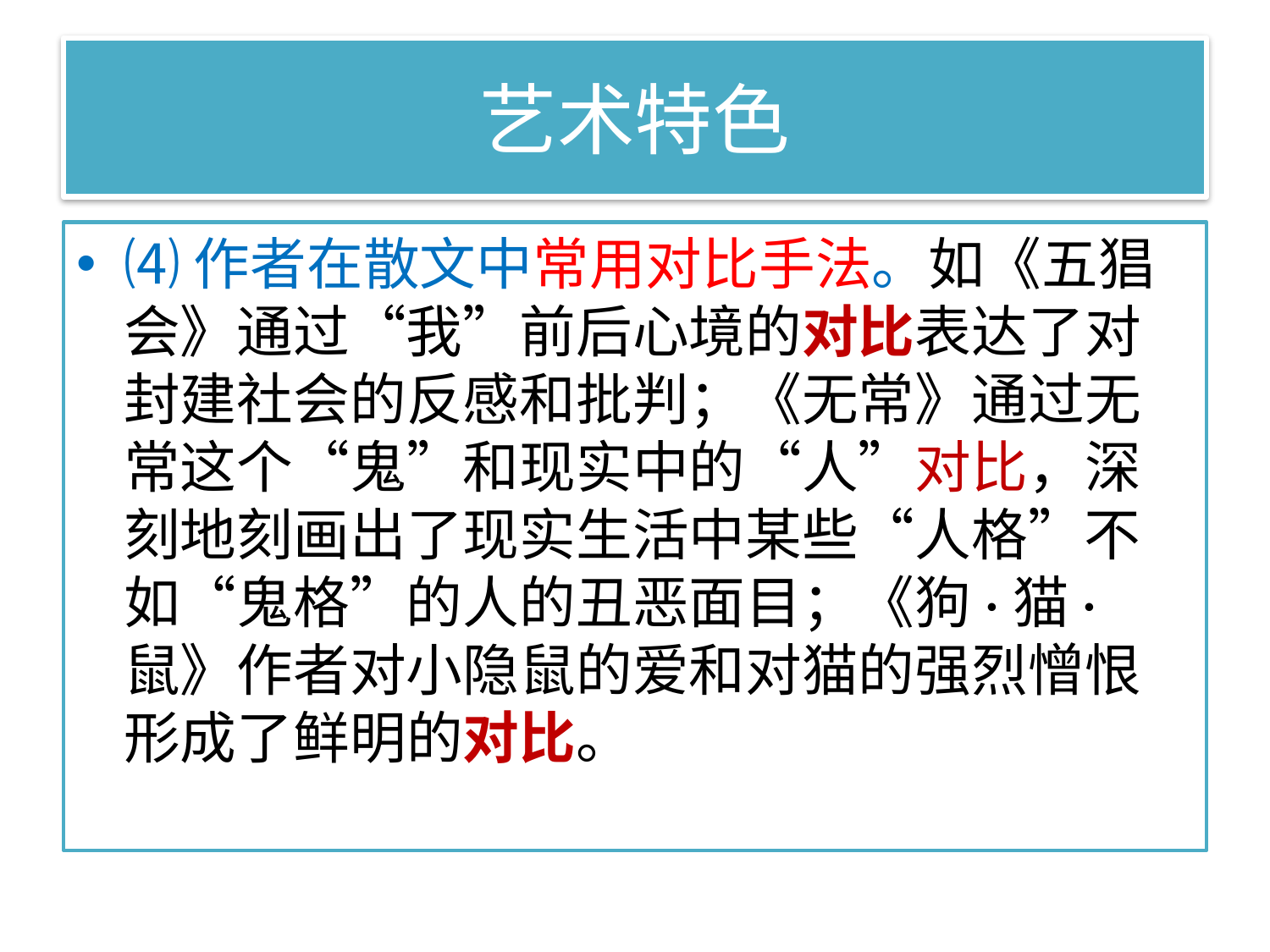

# 艺术特色
⑷作者在散文中常用对比手法。如《五猖会》通过“我”前后心境的对比表达了对封建社会的反感和批判；《无常》通过无常这个“鬼”和现实中的“人”对比，深刻地刻画出了现实生活中某些“人格”不如“鬼格”的人的丑恶面目；《狗·猫·鼠》作者对小隐鼠的爱和对猫的强烈憎恨形成了鲜明的对比。